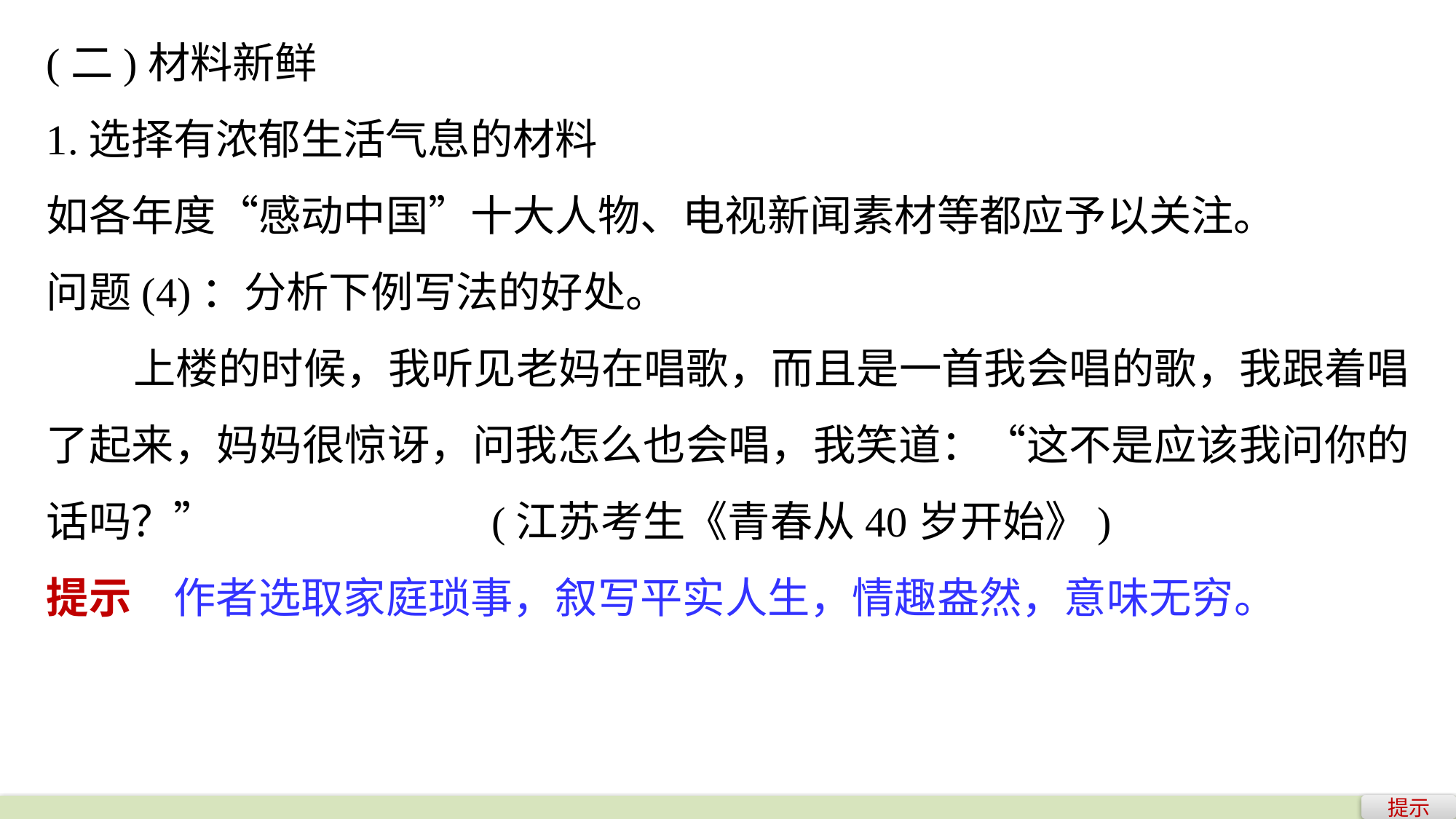

(二)材料新鲜
1.选择有浓郁生活气息的材料
如各年度“感动中国”十大人物、电视新闻素材等都应予以关注。
问题(4)：分析下例写法的好处。
        上楼的时候，我听见老妈在唱歌，而且是一首我会唱的歌，我跟着唱了起来，妈妈很惊讶，问我怎么也会唱，我笑道：“这不是应该我问你的话吗？”                            (江苏考生《青春从40岁开始》)
提示　作者选取家庭琐事，叙写平实人生，情趣盎然，意味无穷。
提示